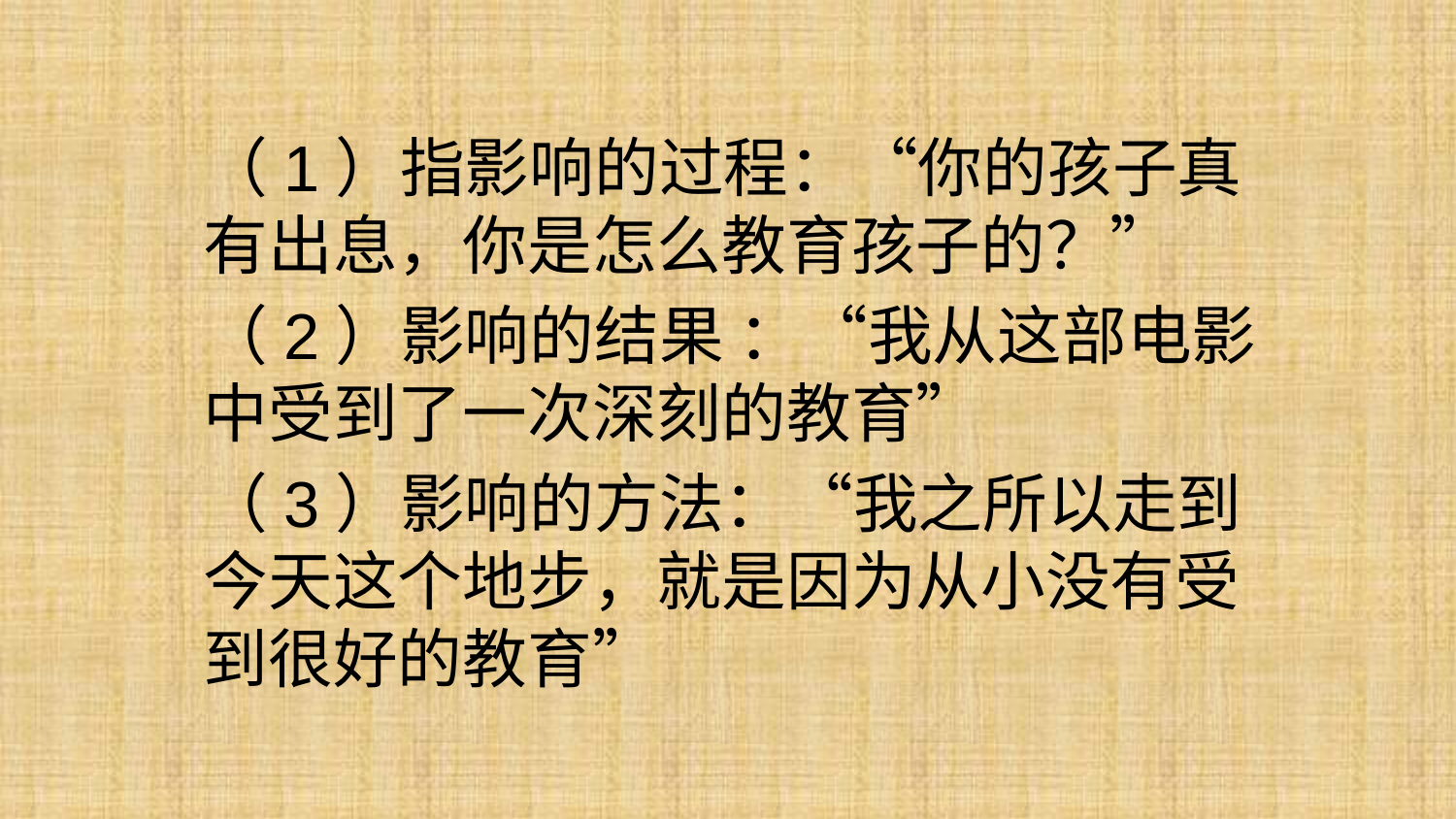

#
（1）指影响的过程：“你的孩子真有出息，你是怎么教育孩子的？”
（2）影响的结果 ：“我从这部电影中受到了一次深刻的教育”
（3）影响的方法：“我之所以走到今天这个地步，就是因为从小没有受到很好的教育”